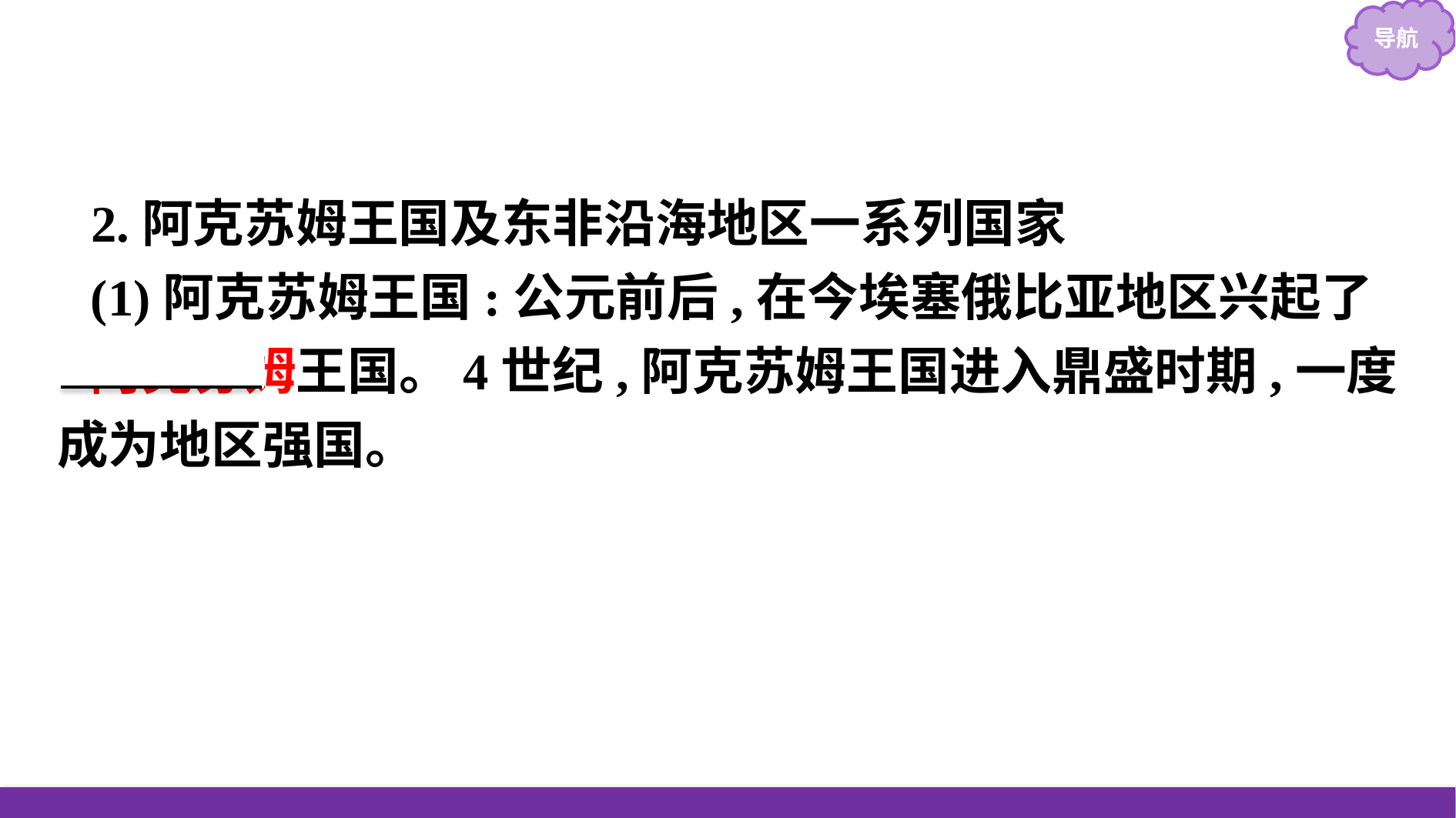

2.阿克苏姆王国及东非沿海地区一系列国家
(1)阿克苏姆王国:公元前后,在今埃塞俄比亚地区兴起了
阿克苏姆王国。4世纪,阿克苏姆王国进入鼎盛时期,一度成为地区强国。